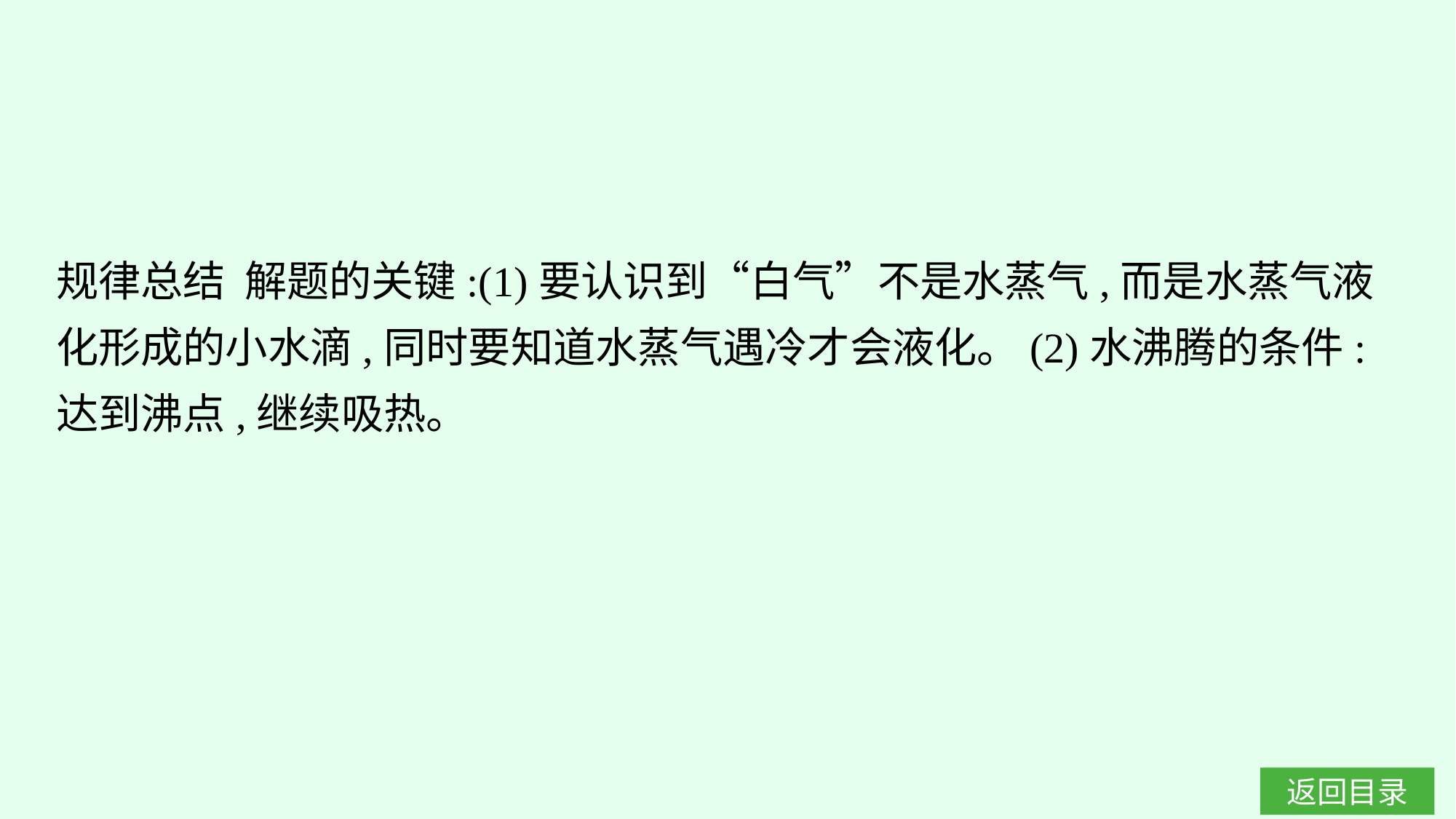

规律总结  解题的关键:(1)要认识到“白气”不是水蒸气,而是水蒸气液化形成的小水滴,同时要知道水蒸气遇冷才会液化。(2)水沸腾的条件:达到沸点,继续吸热。